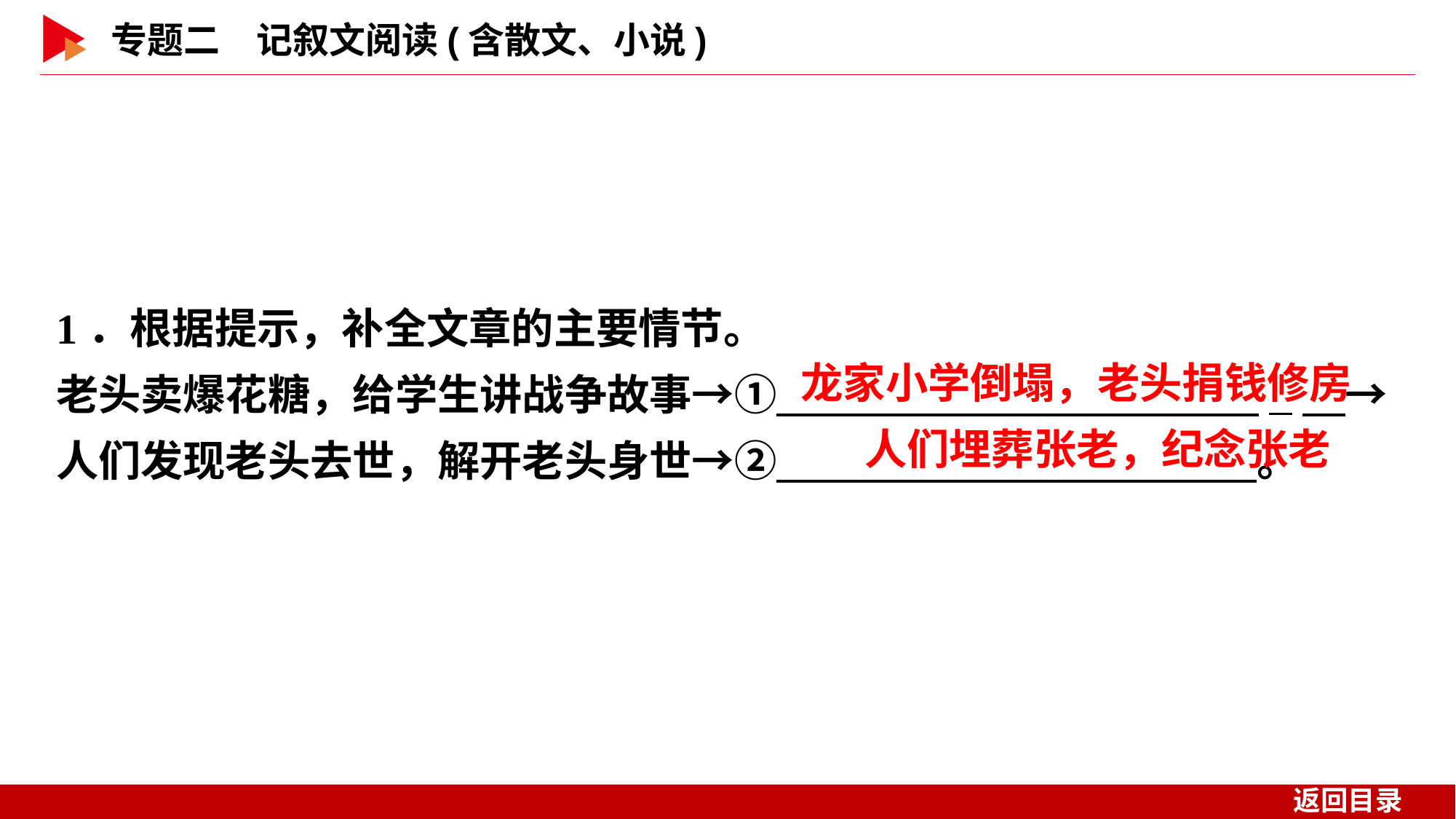

1．根据提示，补全文章的主要情节。
老头卖爆花糖，给学生讲战争故事→①                                                  _　→人们发现老头去世，解开老头身世→②　                                         　。
龙家小学倒塌，老头捐钱修房
人们埋葬张老，纪念张老